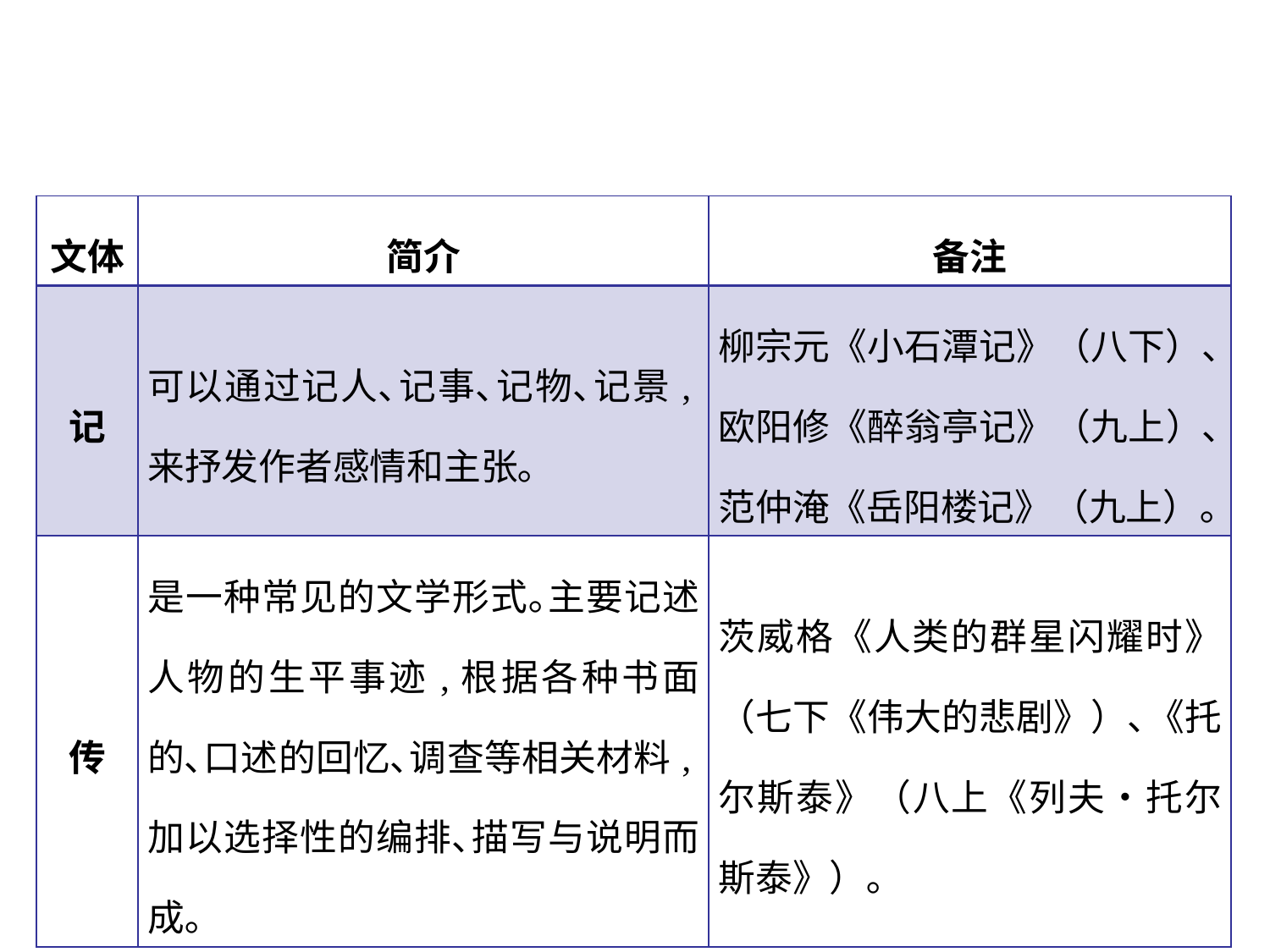

| 文体 | 简介 | 备注 |
| --- | --- | --- |
| 记 | 可以通过记人､记事､记物､记景,来抒发作者感情和主张｡ | 柳宗元《小石潭记》（八下）､欧阳修《醉翁亭记》（九上）､范仲淹《岳阳楼记》（九上）｡ |
| 传 | 是一种常见的文学形式｡主要记述人物的生平事迹,根据各种书面的､口述的回忆､调查等相关材料,加以选择性的编排､描写与说明而成｡ | 茨威格《人类的群星闪耀时》（七下《伟大的悲剧》）､《托尔斯泰》（八上《列夫•托尔斯泰》）｡ |